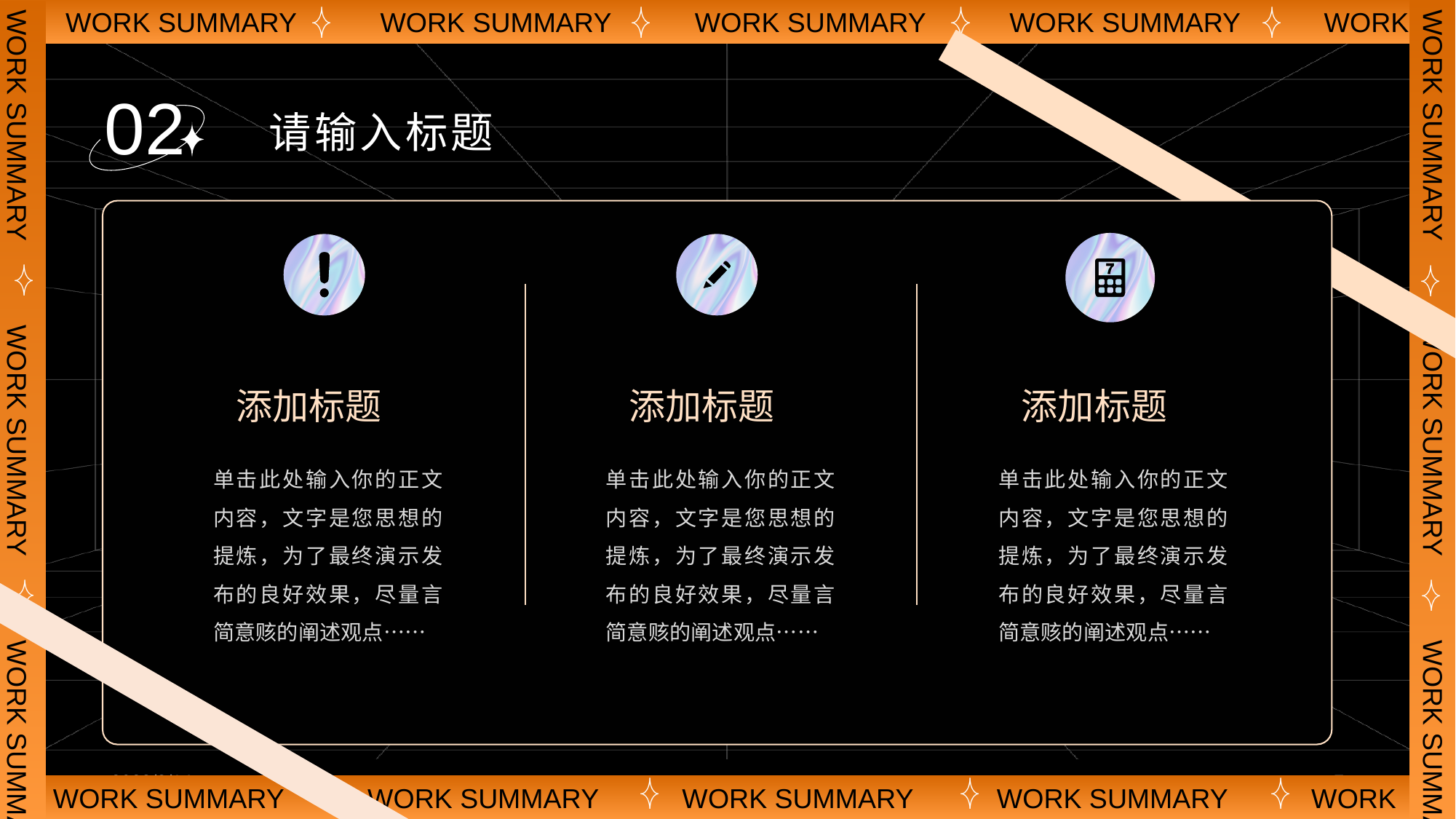

02

请输入标题

添加标题
添加标题
添加标题
单击此处输入你的正文内容，文字是您思想的提炼，为了最终演示发布的良好效果，尽量言简意赅的阐述观点……
单击此处输入你的正文内容，文字是您思想的提炼，为了最终演示发布的良好效果，尽量言简意赅的阐述观点……
单击此处输入你的正文内容，文字是您思想的提炼，为了最终演示发布的良好效果，尽量言简意赅的阐述观点……